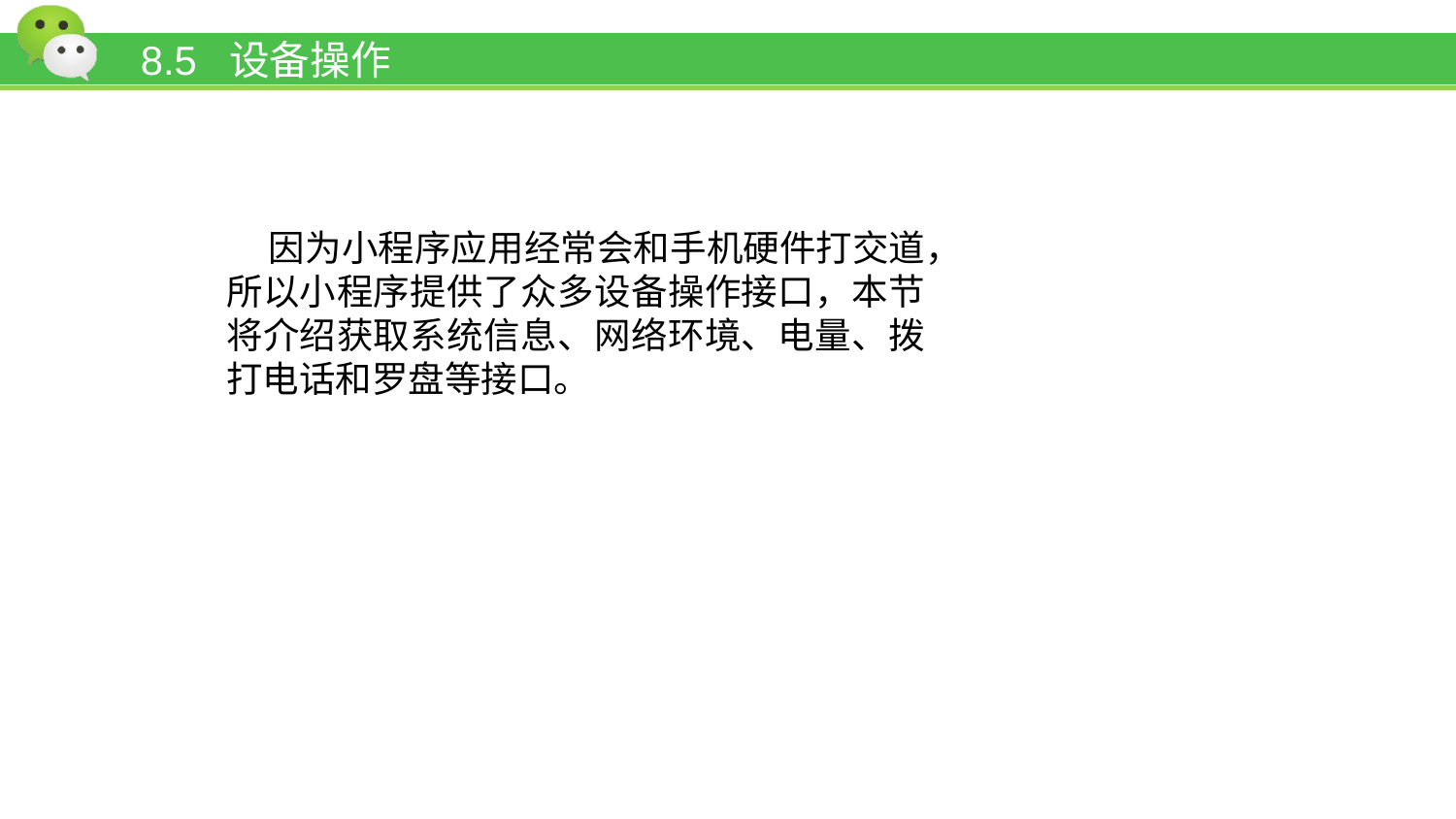

# 8.5  设备操作
因为小程序应用经常会和手机硬件打交道，所以小程序提供了众多设备操作接口，本节将介绍获取系统信息、网络环境、电量、拨打电话和罗盘等接口。